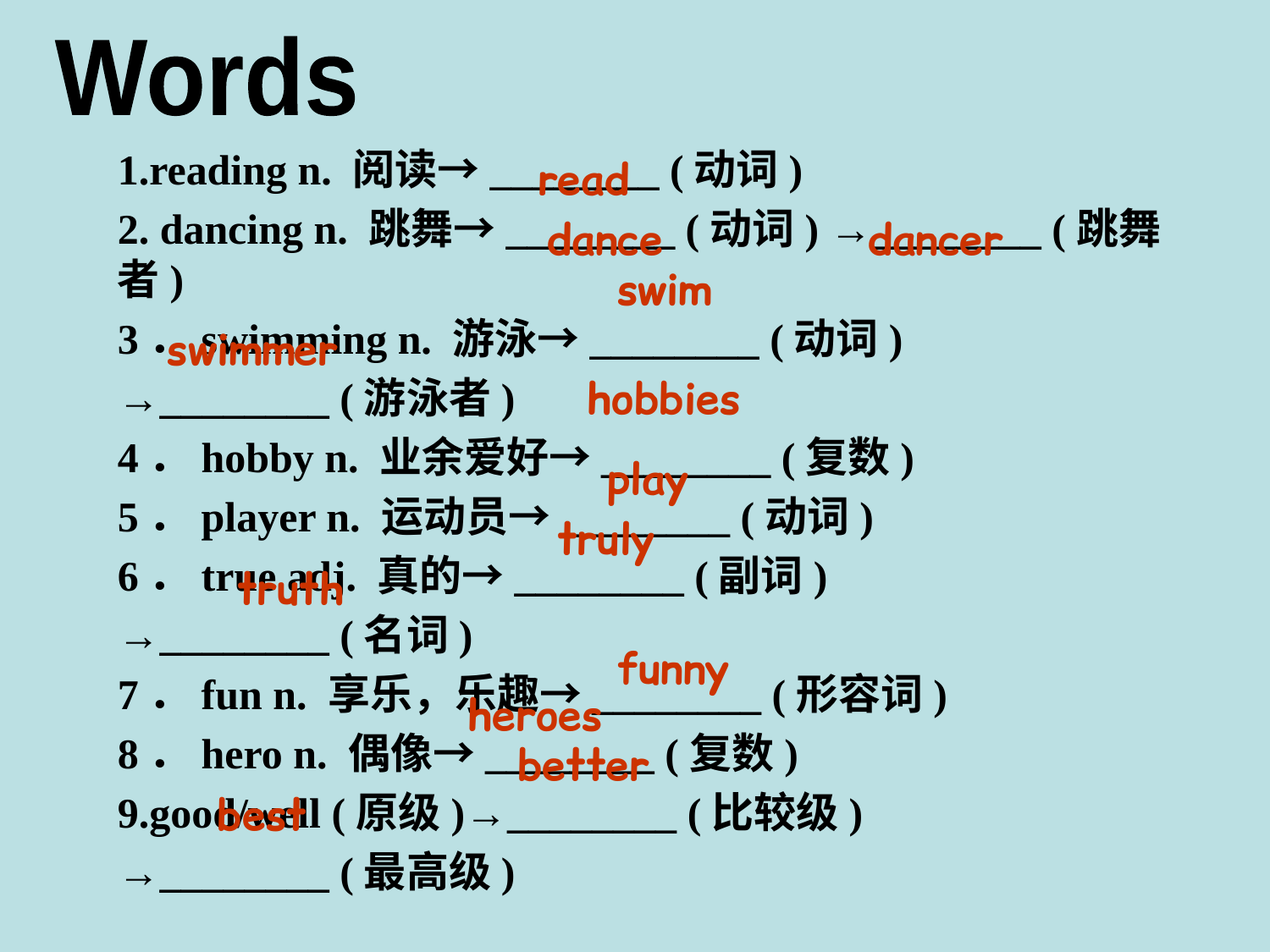

Words
1.reading n. 阅读→________ (动词)
2. dancing n. 跳舞→________ (动词) →________ (跳舞者)
3．swimming n. 游泳→________ (动词)
→________ (游泳者)
4．hobby n. 业余爱好→________ (复数)
5．player n. 运动员→________ (动词)
6．true adj. 真的→________ (副词)
→________ (名词)
7．fun n. 享乐，乐趣→________ (形容词)
8．hero n. 偶像→________ (复数)
9.good/well (原级)→________ (比较级)
→________ (最高级)
read
dance
dancer
swim
swimmer
hobbies
play
truly
truth
funny
heroes
better
best